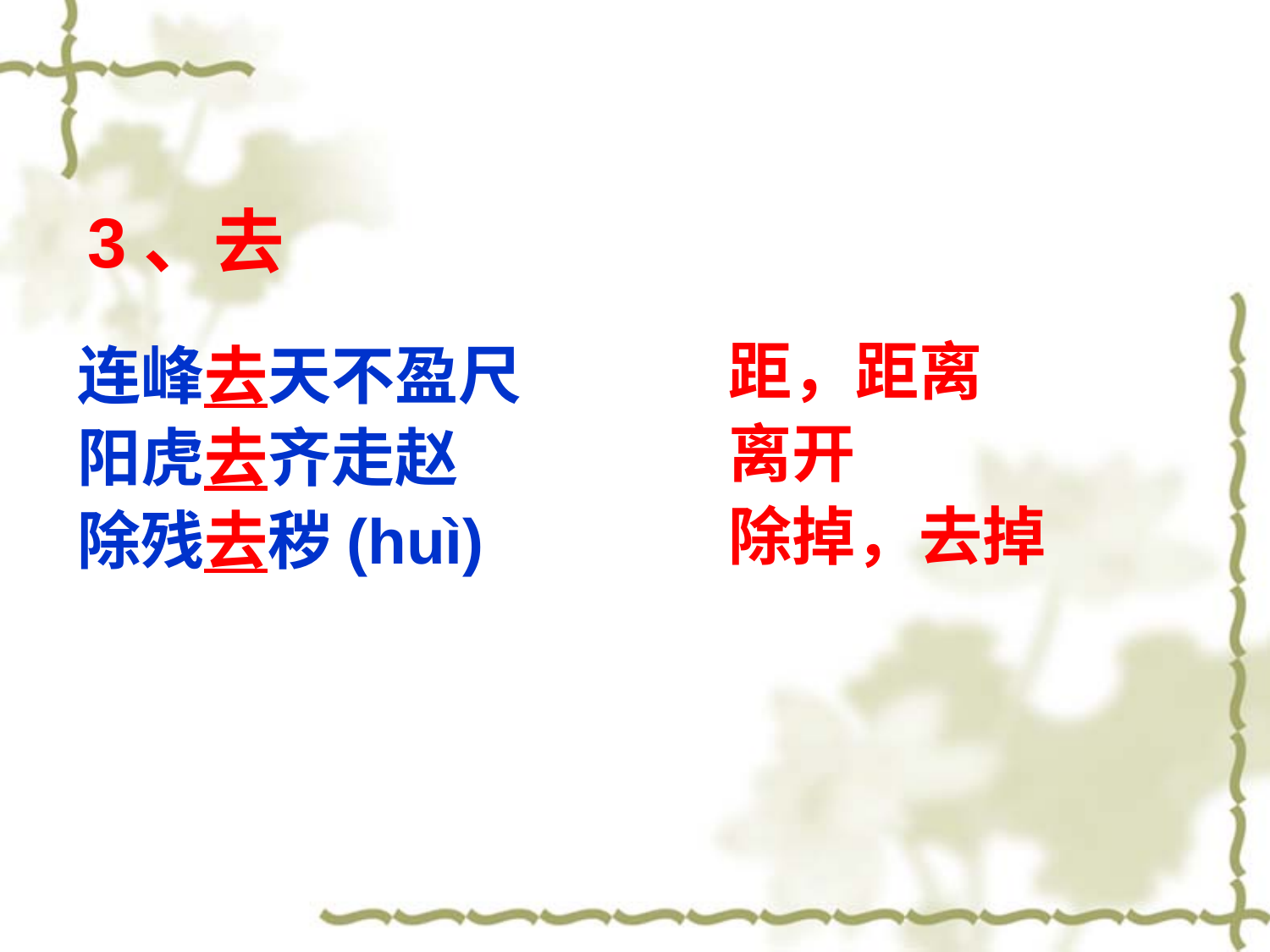

3、去
距，距离
离开
除掉，去掉

连峰去天不盈尺
阳虎去齐走赵
除残去秽(huì)